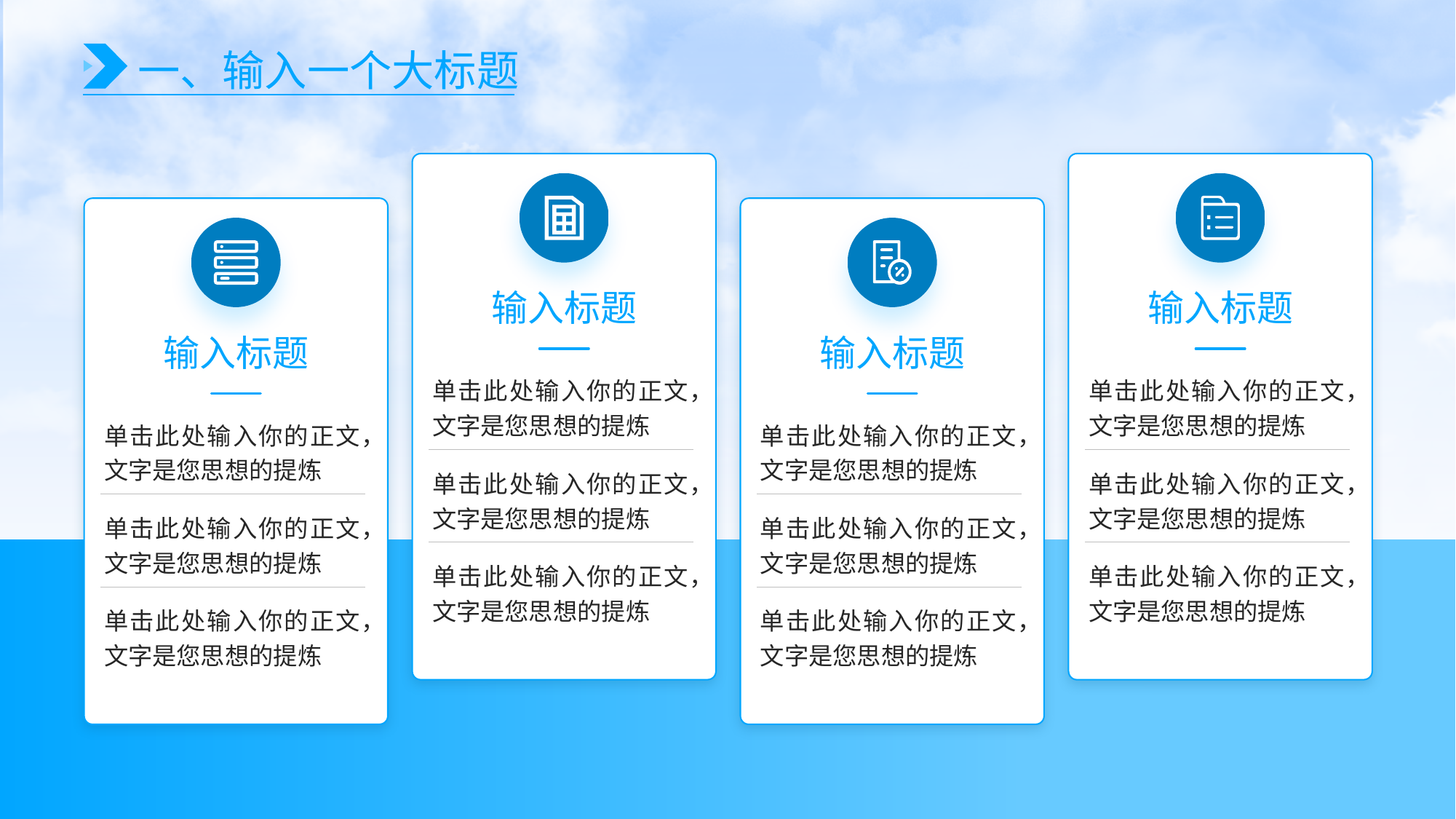

一、输入一个大标题

输入标题
单击此处输入你的正文，文字是您思想的提炼
单击此处输入你的正文，文字是您思想的提炼
单击此处输入你的正文，文字是您思想的提炼

输入标题
单击此处输入你的正文，文字是您思想的提炼
单击此处输入你的正文，文字是您思想的提炼
单击此处输入你的正文，文字是您思想的提炼

输入标题
单击此处输入你的正文，文字是您思想的提炼
单击此处输入你的正文，文字是您思想的提炼
单击此处输入你的正文，文字是您思想的提炼

输入标题
单击此处输入你的正文，文字是您思想的提炼
单击此处输入你的正文，文字是您思想的提炼
单击此处输入你的正文，文字是您思想的提炼